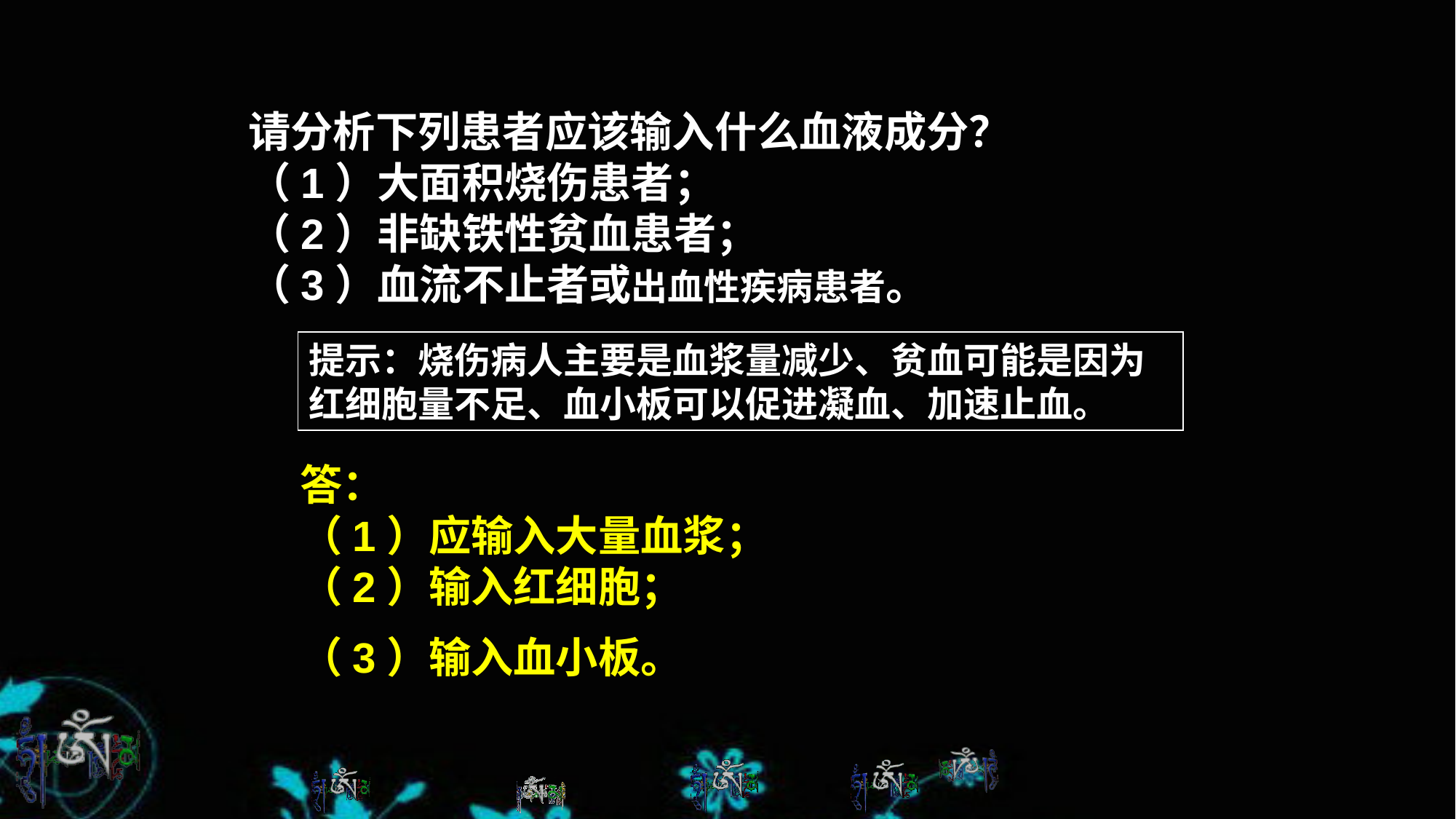

请分析下列患者应该输入什么血液成分？
（1）大面积烧伤患者；
（2）非缺铁性贫血患者；
（3）血流不止者或出血性疾病患者。

提示：烧伤病人主要是血浆量减少、贫血可能是因为红细胞量不足、血小板可以促进凝血、加速止血。
答：
（1）应输入大量血浆；
（2）输入红细胞；
（3）输入血小板。